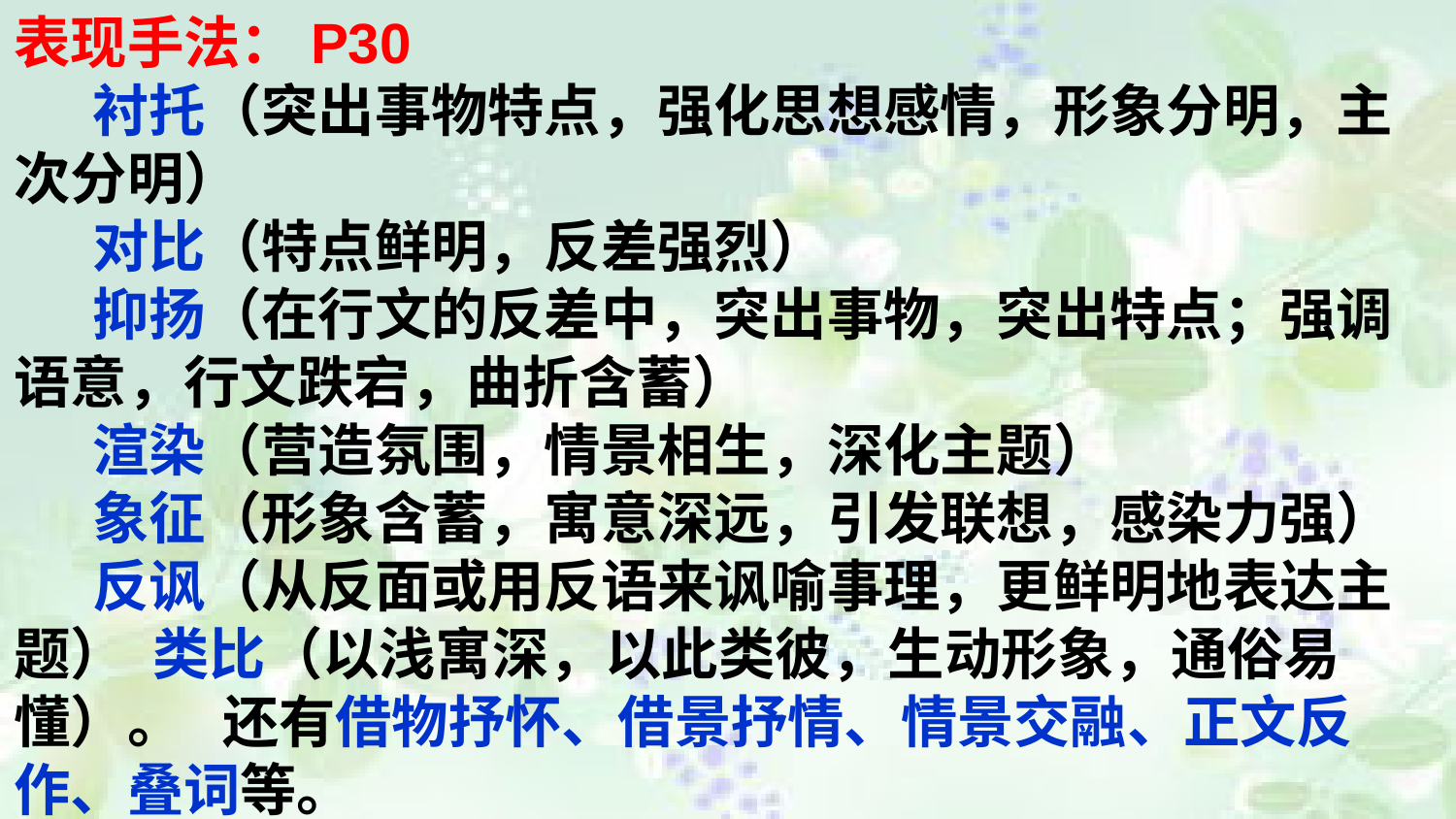

表现手法：P30
     衬托（突出事物特点，强化思想感情，形象分明，主次分明）
     对比（特点鲜明，反差强烈）
     抑扬（在行文的反差中，突出事物，突出特点；强调语意，行文跌宕，曲折含蓄）
     渲染（营造氛围，情景相生，深化主题）
     象征（形象含蓄，寓意深远，引发联想，感染力强）
     反讽（从反面或用反语来讽喻事理，更鲜明地表达主题）  类比（以浅寓深，以此类彼，生动形象，通俗易懂）。   还有借物抒怀、借景抒情、情景交融、正文反作、叠词等。